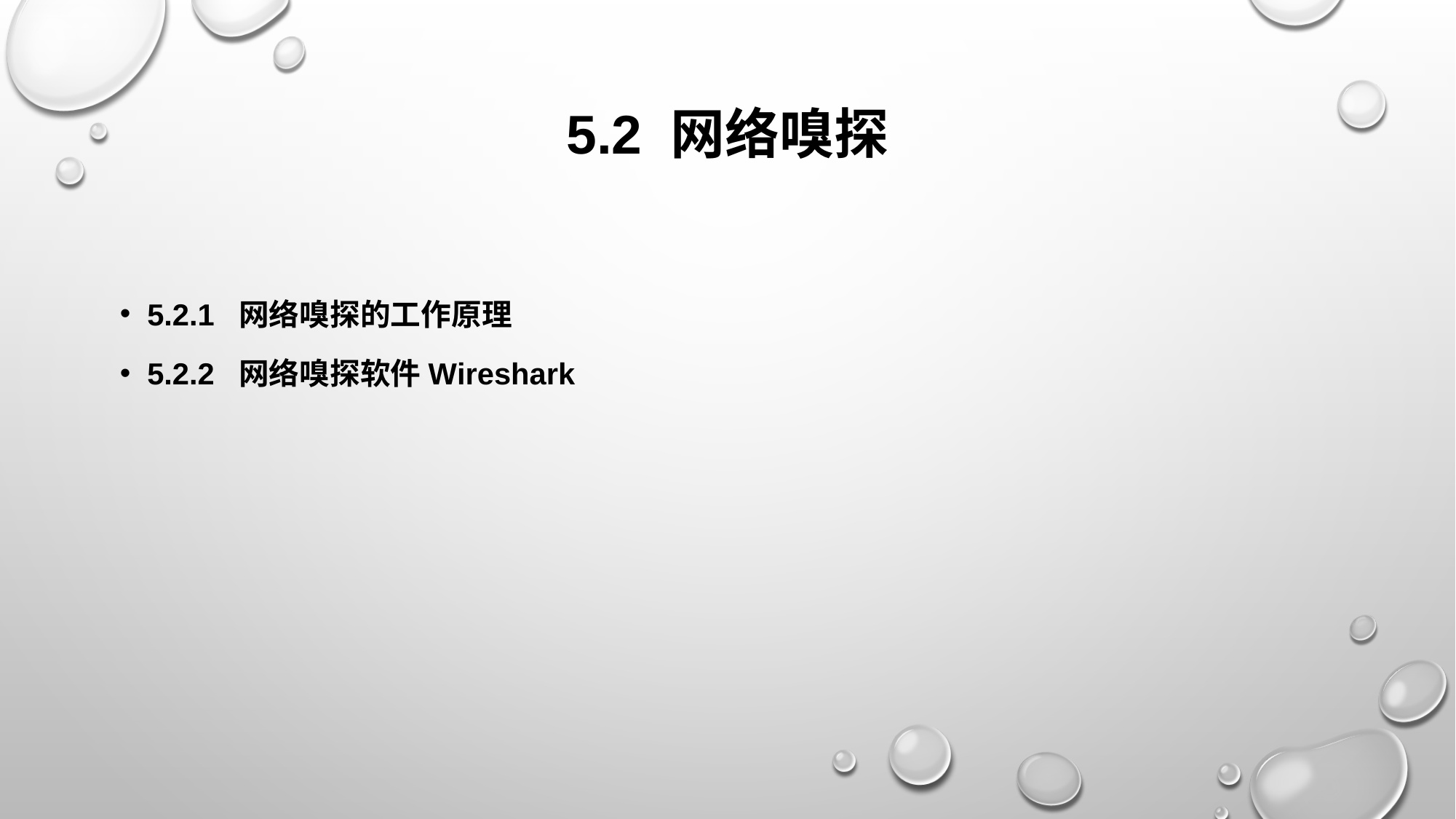

# 5.2 网络嗅探
5.2.1  网络嗅探的工作原理
5.2.2  网络嗅探软件Wireshark